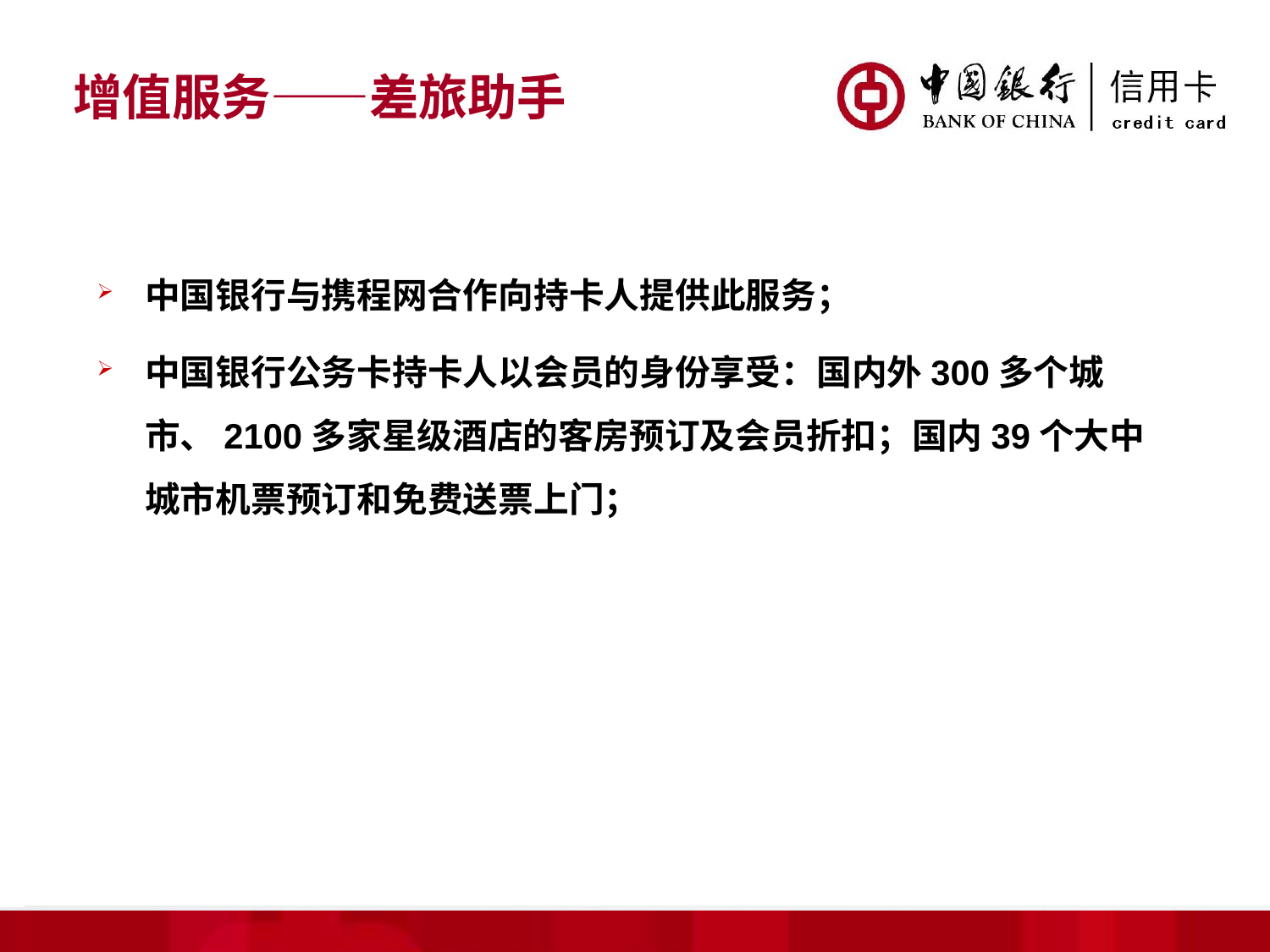

增值服务——差旅助手
中国银行与携程网合作向持卡人提供此服务；
中国银行公务卡持卡人以会员的身份享受：国内外300多个城市、2100多家星级酒店的客房预订及会员折扣；国内39个大中城市机票预订和免费送票上门；